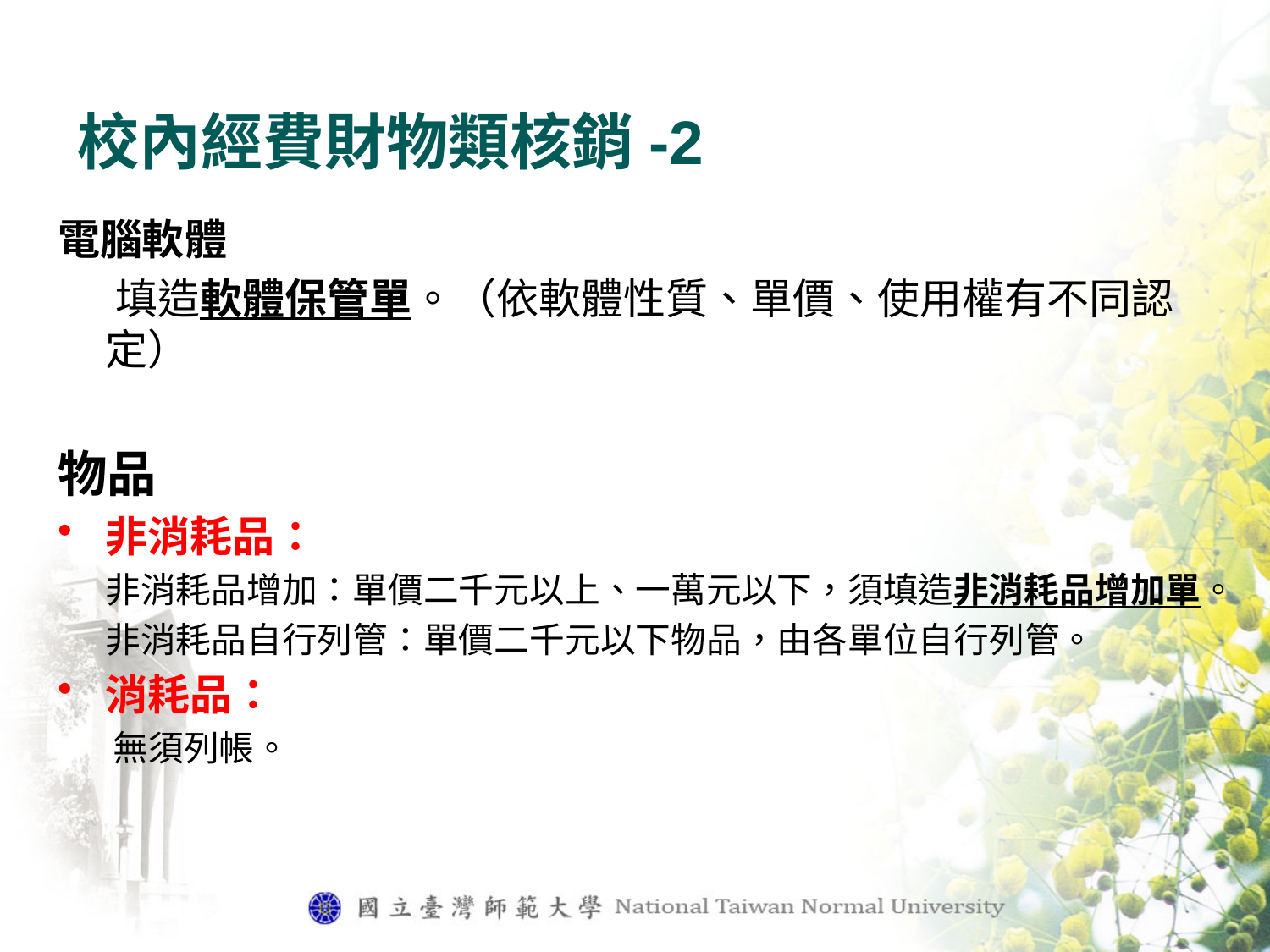

# 校內經費財物類核銷-2
電腦軟體
     填造軟體保管單。（依軟體性質、單價、使用權有不同認定）

物品
非消耗品：
     非消耗品增加：單價二千元以上、一萬元以下，須填造非消耗品增加單。
     非消耗品自行列管：單價二千元以下物品，由各單位自行列管。
消耗品：
      無須列帳。